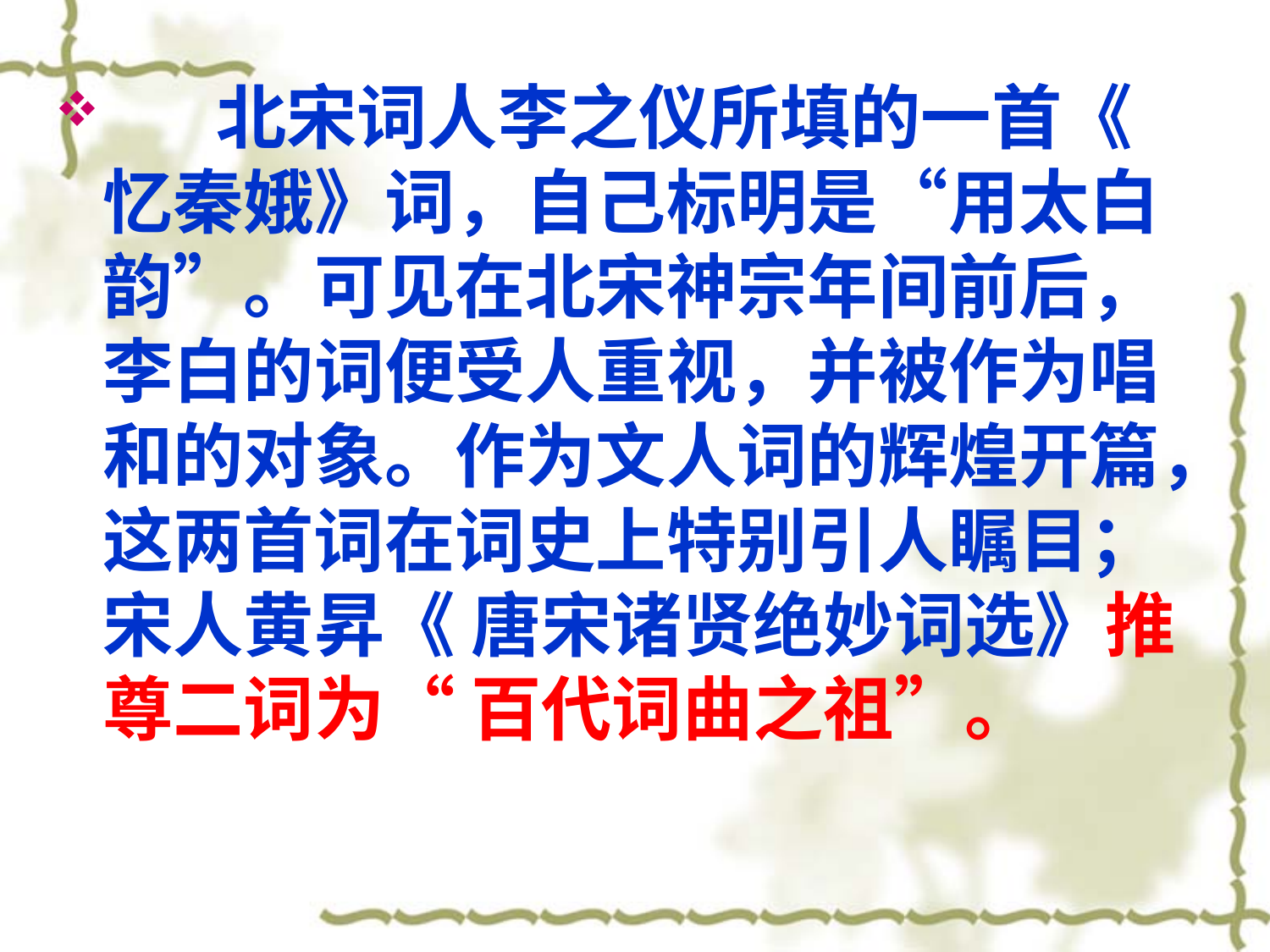

#
      北宋词人李之仪所填的一首《 忆秦娥》词，自己标明是“用太白韵”。可见在北宋神宗年间前后，李白的词便受人重视，并被作为唱和的对象。作为文人词的辉煌开篇，这两首词在词史上特别引人瞩目；宋人黄昇《 唐宋诸贤绝妙词选》推尊二词为“ 百代词曲之祖”。